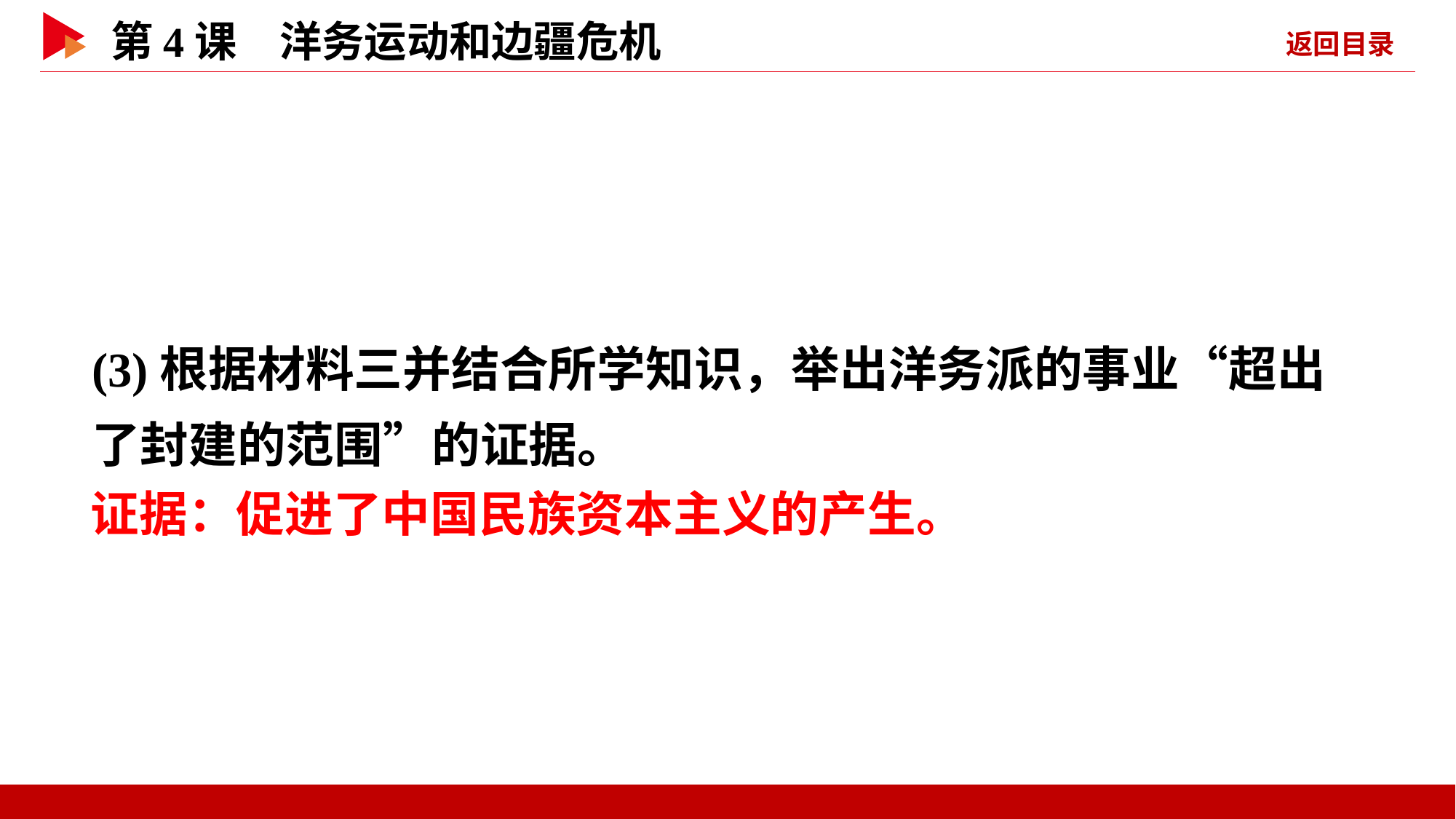

(3)根据材料三并结合所学知识，举出洋务派的事业“超出了封建的范围”的证据。

证据：促进了中国民族资本主义的产生。